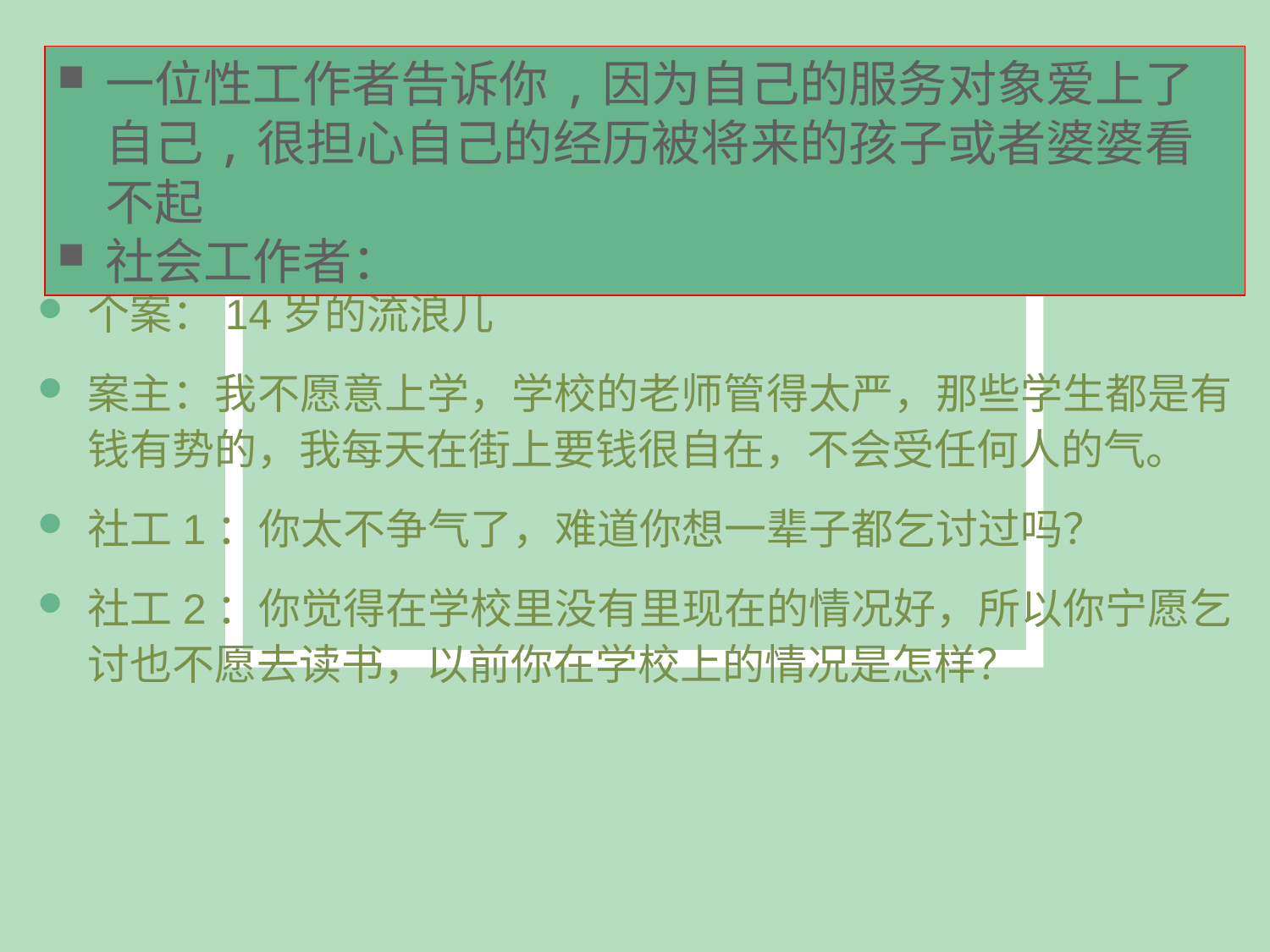

一位性工作者告诉你,因为自己的服务对象爱上了自己,很担心自己的经历被将来的孩子或者婆婆看不起
社会工作者：
#
个案：14岁的流浪儿
案主：我不愿意上学，学校的老师管得太严，那些学生都是有钱有势的，我每天在街上要钱很自在，不会受任何人的气。
社工1：你太不争气了，难道你想一辈子都乞讨过吗？
社工2：你觉得在学校里没有里现在的情况好，所以你宁愿乞讨也不愿去读书，以前你在学校上的情况是怎样？